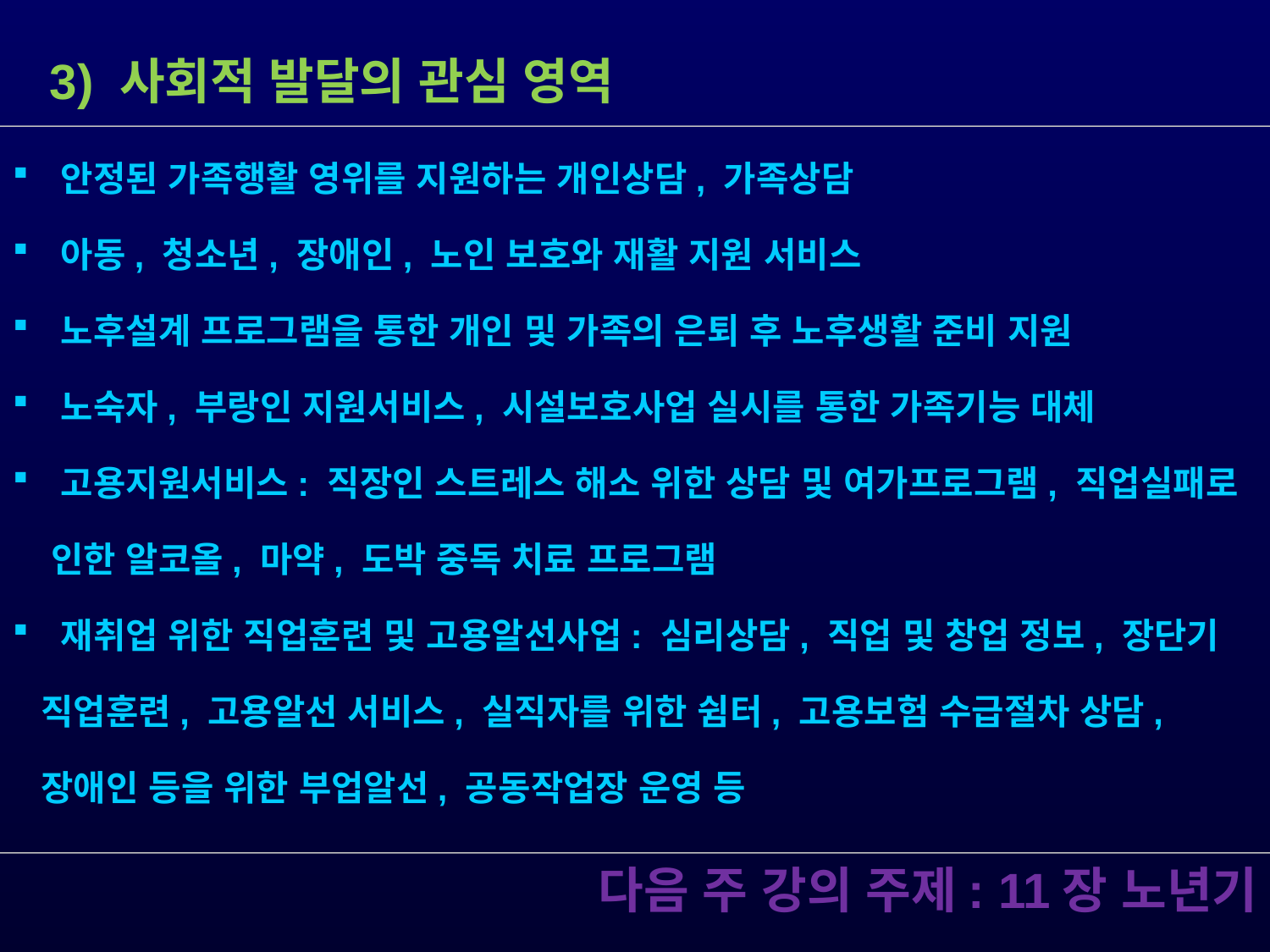

3) 사회적 발달의 관심 영역

 안정된 가족행활 영위를 지원하는 개인상담, 가족상담
 아동, 청소년, 장애인, 노인 보호와 재활 지원 서비스
 노후설계 프로그램을 통한 개인 및 가족의 은퇴 후 노후생활 준비 지원
 노숙자, 부랑인 지원서비스, 시설보호사업 실시를 통한 가족기능 대체
 고용지원서비스: 직장인 스트레스 해소 위한 상담 및 여가프로그램, 직업실패로
   인한 알코올, 마약, 도박 중독 치료 프로그램
 재취업 위한 직업훈련 및 고용알선사업: 심리상담, 직업 및 창업 정보, 장단기
  직업훈련, 고용알선 서비스, 실직자를 위한 쉼터, 고용보험 수급절차 상담,
  장애인 등을 위한 부업알선, 공동작업장 운영 등
 다음 주 강의 주제: 11장 노년기